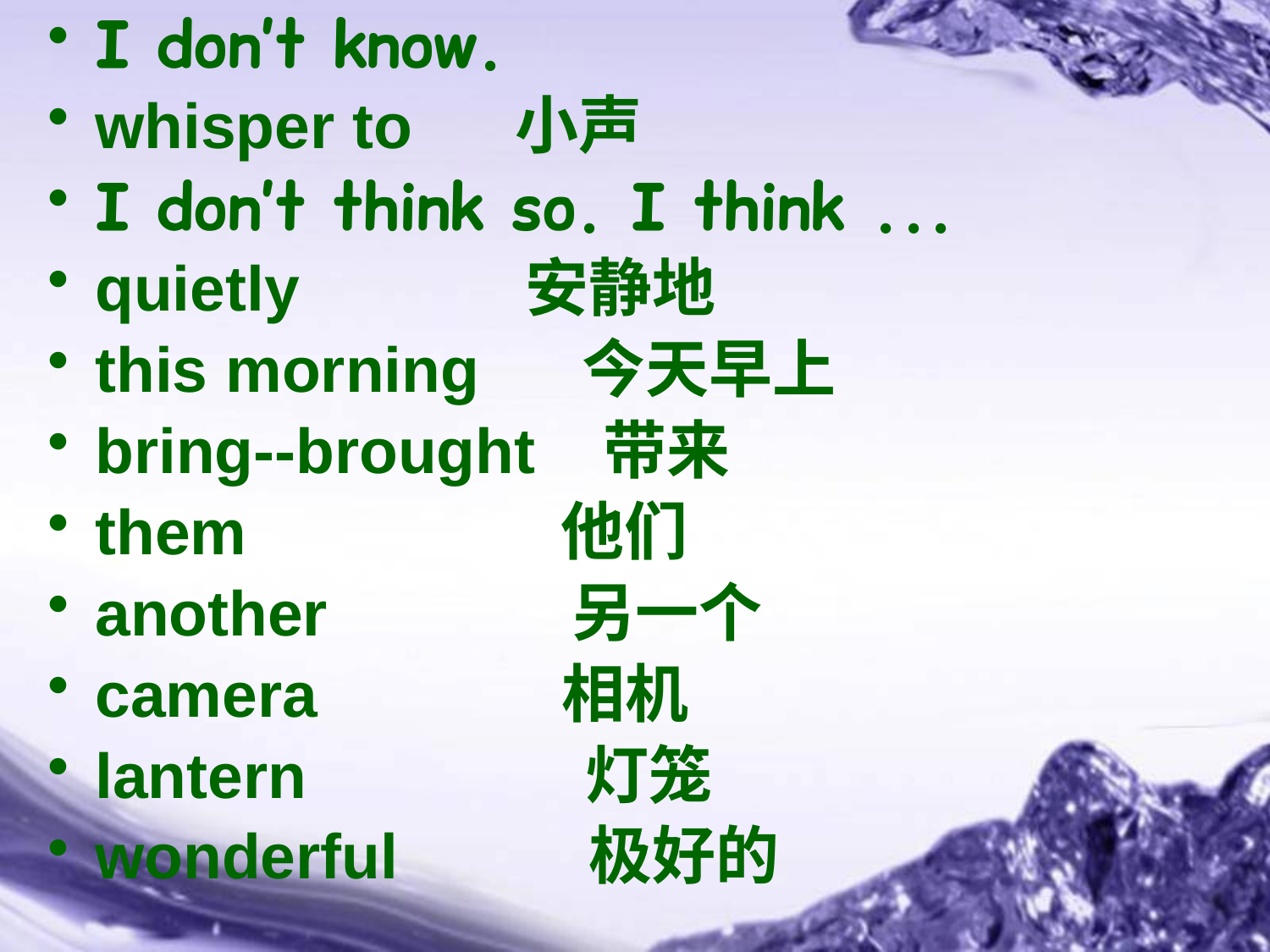

I don’t know.
whisper to     小声
I don’t think so. I think ...
quietly            安静地
this morning     今天早上
bring--brought   带来
them                 他们
another             另一个
camera             相机
lantern               灯笼
wonderful          极好的